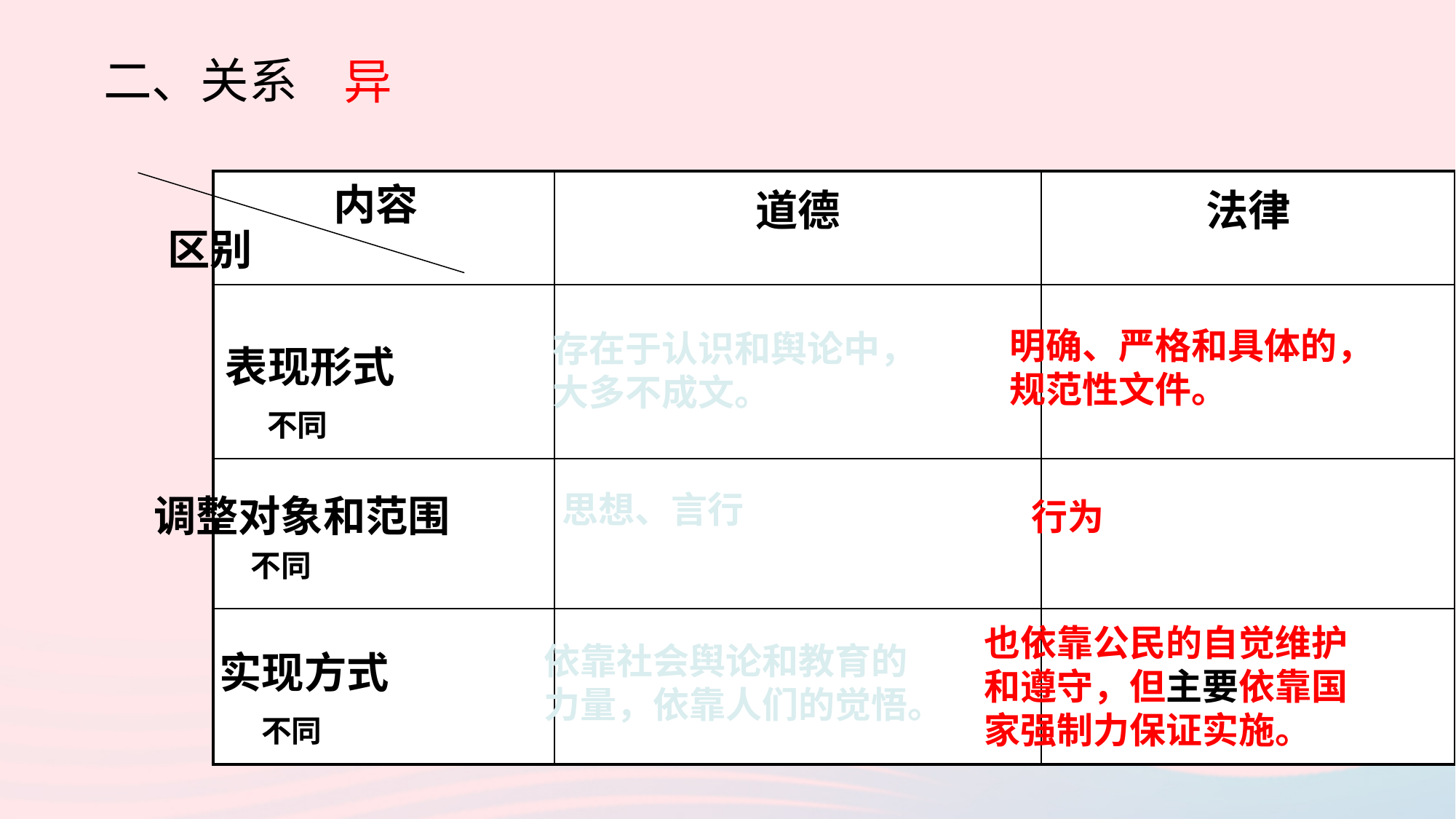

二、关系
异
|  | 道德 | 法律 |
| --- | --- | --- |
|  |  |  |
|  |  |  |
|  |  |  |

内容
区别
明确、严格和具体的，规范性文件。
存在于认识和舆论中，大多不成文。
表现形式
     不同
思想、言行
调整对象和范围
             不同
行为

也依靠公民的自觉维护和遵守，但主要依靠国家强制力保证实施。
依靠社会舆论和教育的力量，依靠人们的觉悟。
实现方式
     不同